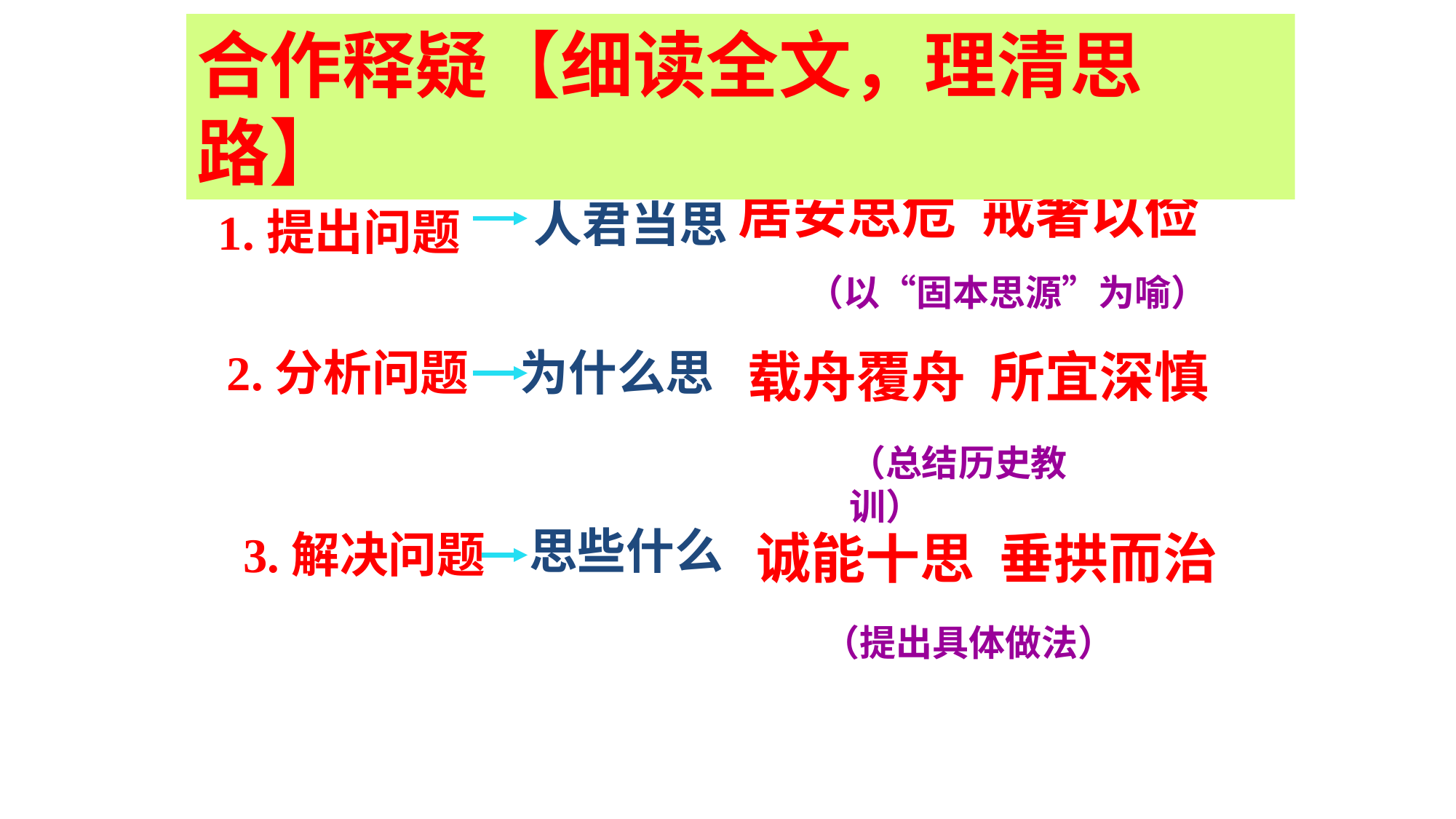

合作释疑【细读全文，理清思路】
居安思危  戒奢以俭
人君当思
1.提出问题
（以“固本思源”为喻）
2.分析问题
为什么思
载舟覆舟  所宜深慎
（总结历史教训）
思些什么
3.解决问题
诚能十思  垂拱而治
（提出具体做法）